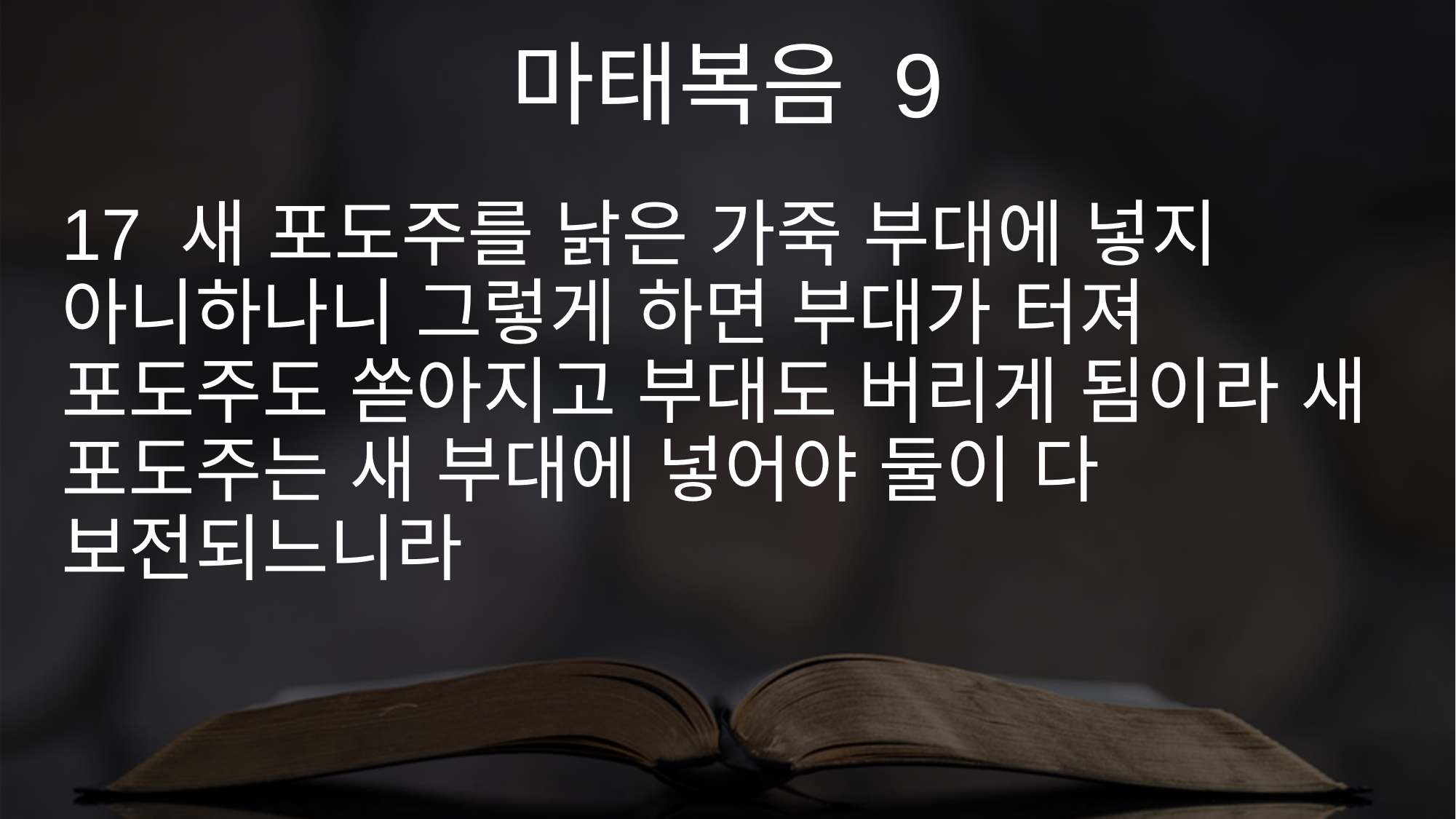

마태복음 9
17 새 포도주를 낡은 가죽 부대에 넣지 아니하나니 그렇게 하면 부대가 터져 포도주도 쏟아지고 부대도 버리게 됨이라 새 포도주는 새 부대에 넣어야 둘이 다 보전되느니라